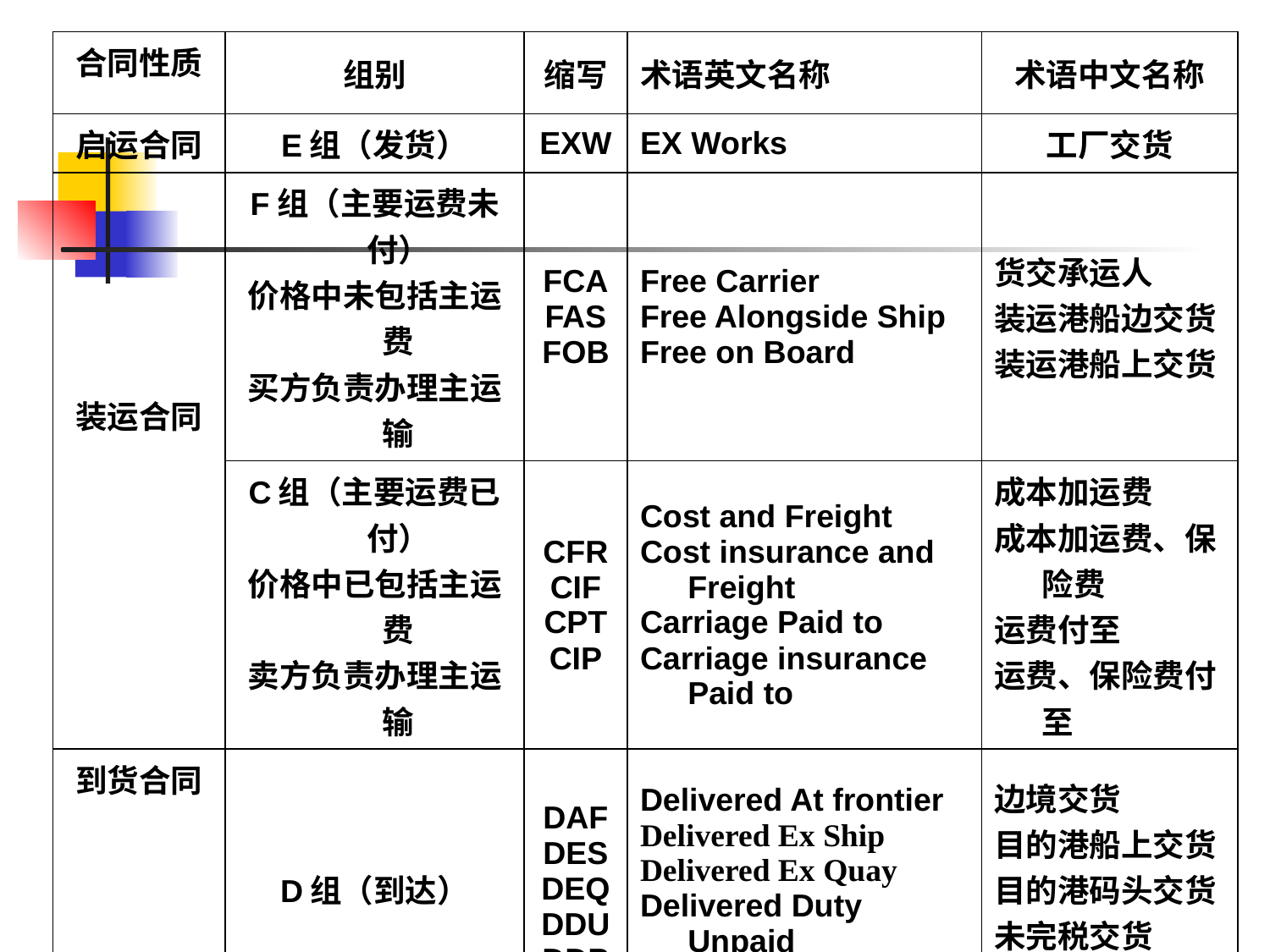

#
| 合同性质 | 组别 | 缩写 | 术语英文名称 | 术语中文名称 |
| --- | --- | --- | --- | --- |
| 启运合同 | E组（发货） | EXW | EX Works | 工厂交货 |
| 装运合同 | F组（主要运费未付） 价格中未包括主运费 买方负责办理主运输 | FCA FAS FOB | Free Carrier Free Alongside Ship Free on Board | 货交承运人 装运港船边交货 装运港船上交货 |
|  | C组（主要运费已付） 价格中已包括主运费 卖方负责办理主运输 | CFR CIF CPT CIP | Cost and Freight Cost insurance and Freight Carriage Paid to Carriage insurance Paid to | 成本加运费 成本加运费、保险费 运费付至 运费、保险费付至 |
| 到货合同 | D组（到达） | DAF DES DEQ DDU DDP | Delivered At frontier Delivered Ex Ship Delivered Ex Quay Delivered Duty Unpaid Delivered Duty Paid | 边境交货 目的港船上交货 目的港码头交货 未完税交货 完税后交货 |